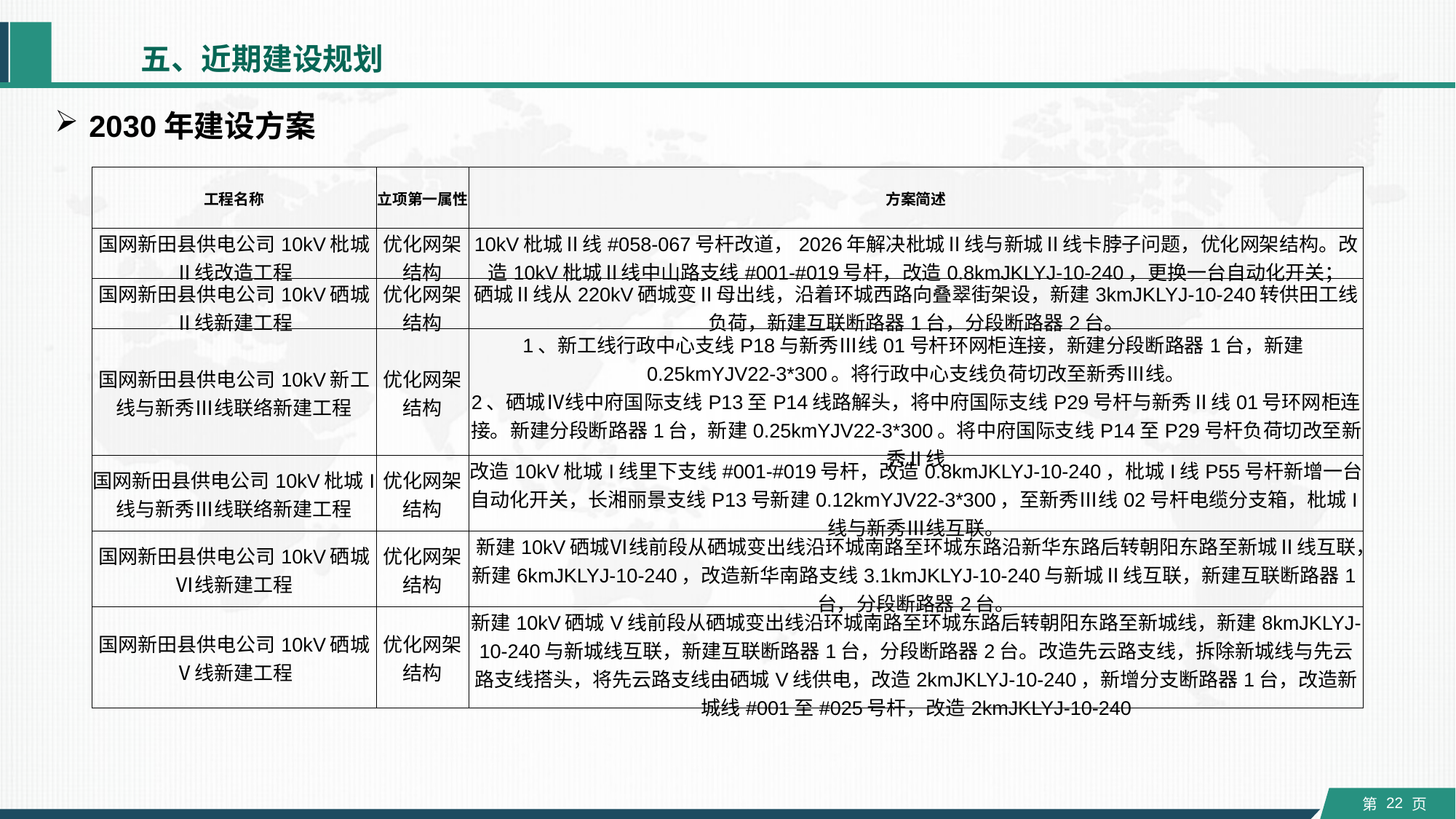

五、近期建设规划
2030年建设方案
| 工程名称 | 立项第一属性 | 方案简述 |
| --- | --- | --- |
| 国网新田县供电公司10kV枇城Ⅱ线改造工程 | 优化网架结构 | 10kV枇城Ⅱ线#058-067号杆改道，2026年解决枇城Ⅱ线与新城Ⅱ线卡脖子问题，优化网架结构。改造10kV枇城Ⅱ线中山路支线#001-#019号杆，改造0.8kmJKLYJ-10-240，更换一台自动化开关； |
| 国网新田县供电公司10kV硒城Ⅱ线新建工程 | 优化网架结构 | 硒城Ⅱ线从220kV硒城变Ⅱ母出线，沿着环城西路向叠翠街架设，新建3kmJKLYJ-10-240转供田工线负荷，新建互联断路器1台，分段断路器2台。 |
| 国网新田县供电公司10kV新工线与新秀Ⅲ线联络新建工程 | 优化网架结构 | 1、新工线行政中心支线P18与新秀Ⅲ线01号杆环网柜连接，新建分段断路器1台，新建0.25kmYJV22-3\*300。将行政中心支线负荷切改至新秀Ⅲ线。 2、硒城Ⅳ线中府国际支线P13至P14线路解头，将中府国际支线P29号杆与新秀Ⅱ线01号环网柜连接。新建分段断路器1台，新建0.25kmYJV22-3\*300。将中府国际支线P14至P29号杆负荷切改至新秀Ⅱ线 |
| 国网新田县供电公司10kV枇城I线与新秀Ⅲ线联络新建工程 | 优化网架结构 | 改造10kV枇城I线里下支线#001-#019号杆，改造0.8kmJKLYJ-10-240，枇城I线P55号杆新增一台自动化开关，长湘丽景支线P13号新建0.12kmYJV22-3\*300，至新秀Ⅲ线02号杆电缆分支箱，枇城I线与新秀Ⅲ线互联。 |
| 国网新田县供电公司10kV硒城Ⅵ线新建工程 | 优化网架结构 | 新建10kV硒城Ⅵ线前段从硒城变出线沿环城南路至环城东路沿新华东路后转朝阳东路至新城Ⅱ线互联，新建6kmJKLYJ-10-240，改造新华南路支线3.1kmJKLYJ-10-240与新城Ⅱ线互联，新建互联断路器1台，分段断路器2台。 |
| 国网新田县供电公司10kV硒城Ⅴ线新建工程 | 优化网架结构 | 新建10kV硒城V线前段从硒城变出线沿环城南路至环城东路后转朝阳东路至新城线，新建8kmJKLYJ-10-240与新城线互联，新建互联断路器1台，分段断路器2台。改造先云路支线，拆除新城线与先云路支线搭头，将先云路支线由硒城V线供电，改造2kmJKLYJ-10-240，新增分支断路器1台，改造新城线#001至#025号杆，改造2kmJKLYJ-10-240 |